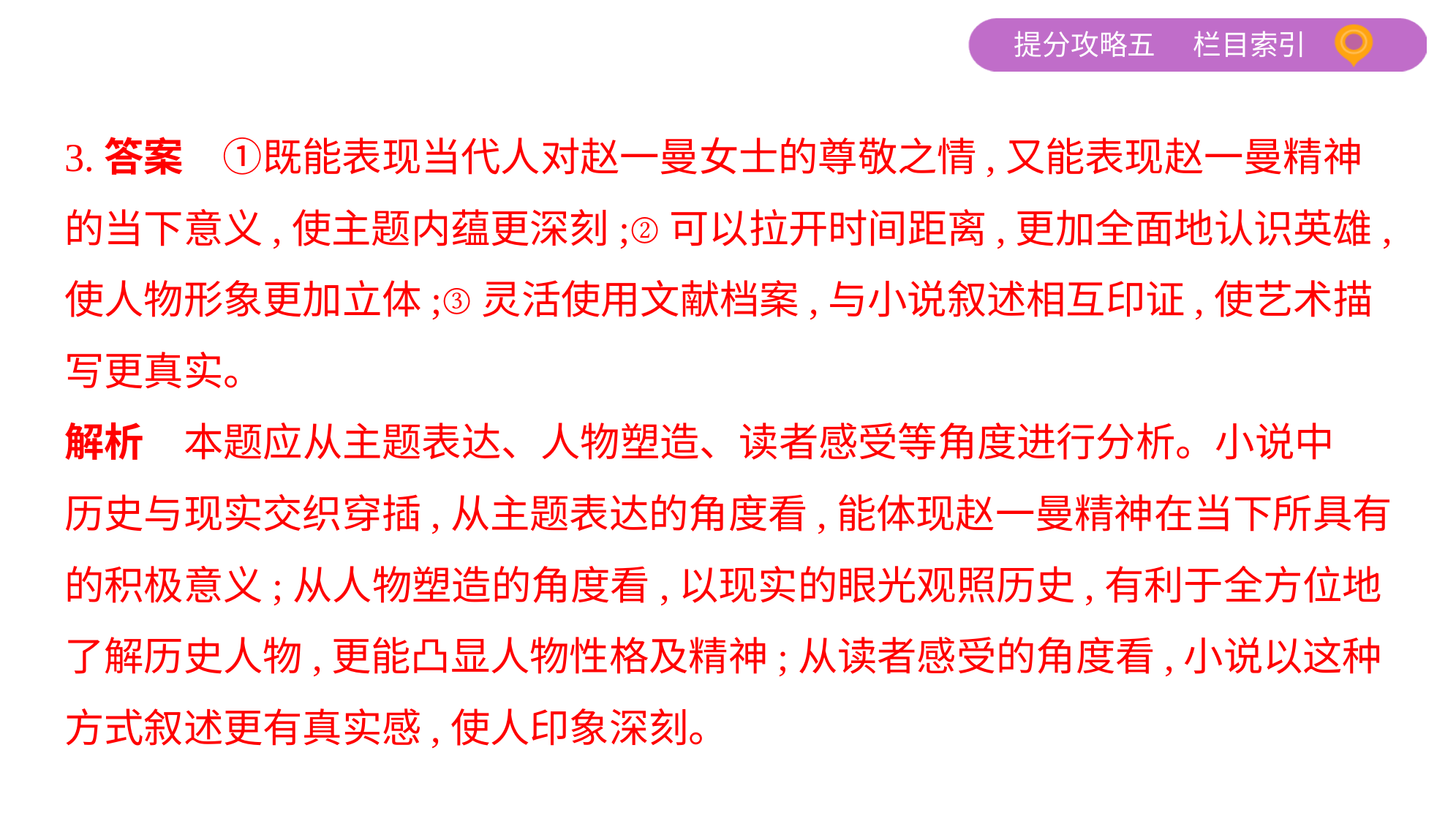

3.答案　①既能表现当代人对赵一曼女士的尊敬之情,又能表现赵一曼精神
的当下意义,使主题内蕴更深刻;②可以拉开时间距离,更加全面地认识英雄,
使人物形象更加立体;③灵活使用文献档案,与小说叙述相互印证,使艺术描
写更真实。
解析　本题应从主题表达、人物塑造、读者感受等角度进行分析。小说中
历史与现实交织穿插,从主题表达的角度看,能体现赵一曼精神在当下所具有
的积极意义;从人物塑造的角度看,以现实的眼光观照历史,有利于全方位地
了解历史人物,更能凸显人物性格及精神;从读者感受的角度看,小说以这种
方式叙述更有真实感,使人印象深刻。